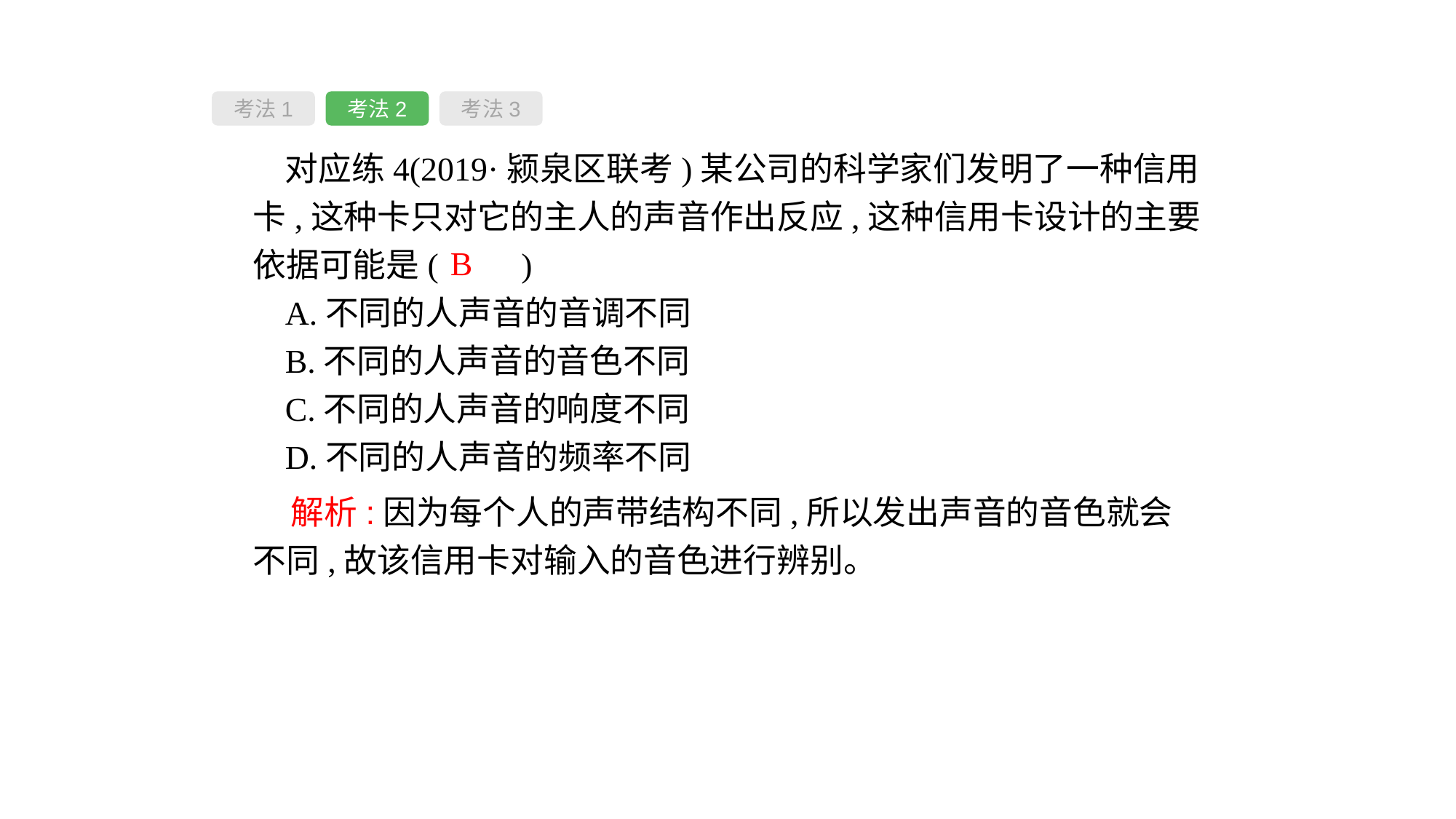

考法1
考法2
考法3
对应练4(2019·颍泉区联考)某公司的科学家们发明了一种信用卡,这种卡只对它的主人的声音作出反应,这种信用卡设计的主要依据可能是(　　)
A.不同的人声音的音调不同
B.不同的人声音的音色不同
C.不同的人声音的响度不同
D.不同的人声音的频率不同
B
    解析:因为每个人的声带结构不同,所以发出声音的音色就会不同,故该信用卡对输入的音色进行辨别。